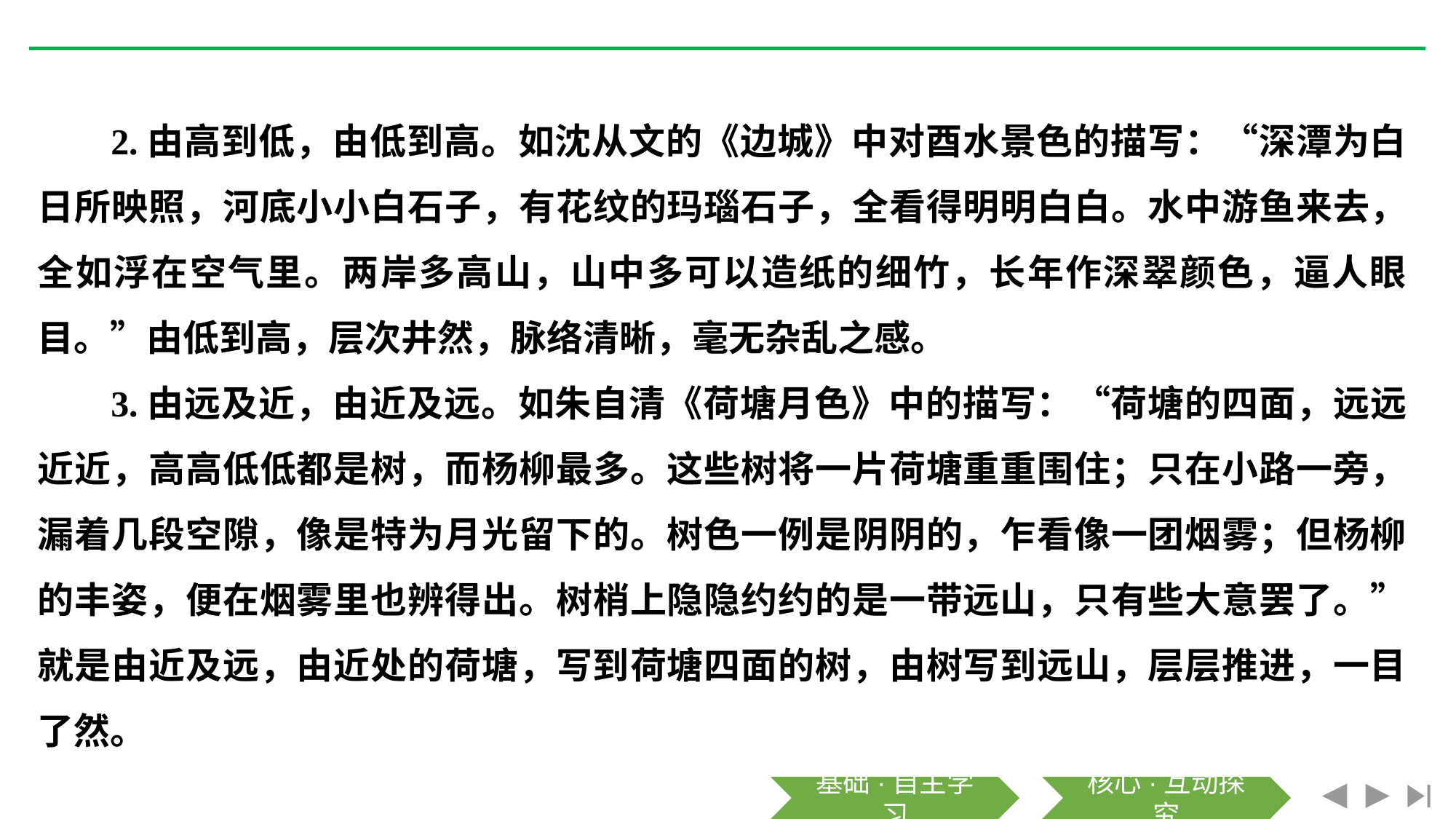

2.由高到低，由低到高。如沈从文的《边城》中对酉水景色的描写：“深潭为白日所映照，河底小小白石子，有花纹的玛瑙石子，全看得明明白白。水中游鱼来去，全如浮在空气里。两岸多高山，山中多可以造纸的细竹，长年作深翠颜色，逼人眼目。”由低到高，层次井然，脉络清晰，毫无杂乱之感。
3.由远及近，由近及远。如朱自清《荷塘月色》中的描写：“荷塘的四面，远远近近，高高低低都是树，而杨柳最多。这些树将一片荷塘重重围住；只在小路一旁，漏着几段空隙，像是特为月光留下的。树色一例是阴阴的，乍看像一团烟雾；但杨柳的丰姿，便在烟雾里也辨得出。树梢上隐隐约约的是一带远山，只有些大意罢了。”就是由近及远，由近处的荷塘，写到荷塘四面的树，由树写到远山，层层推进，一目了然。